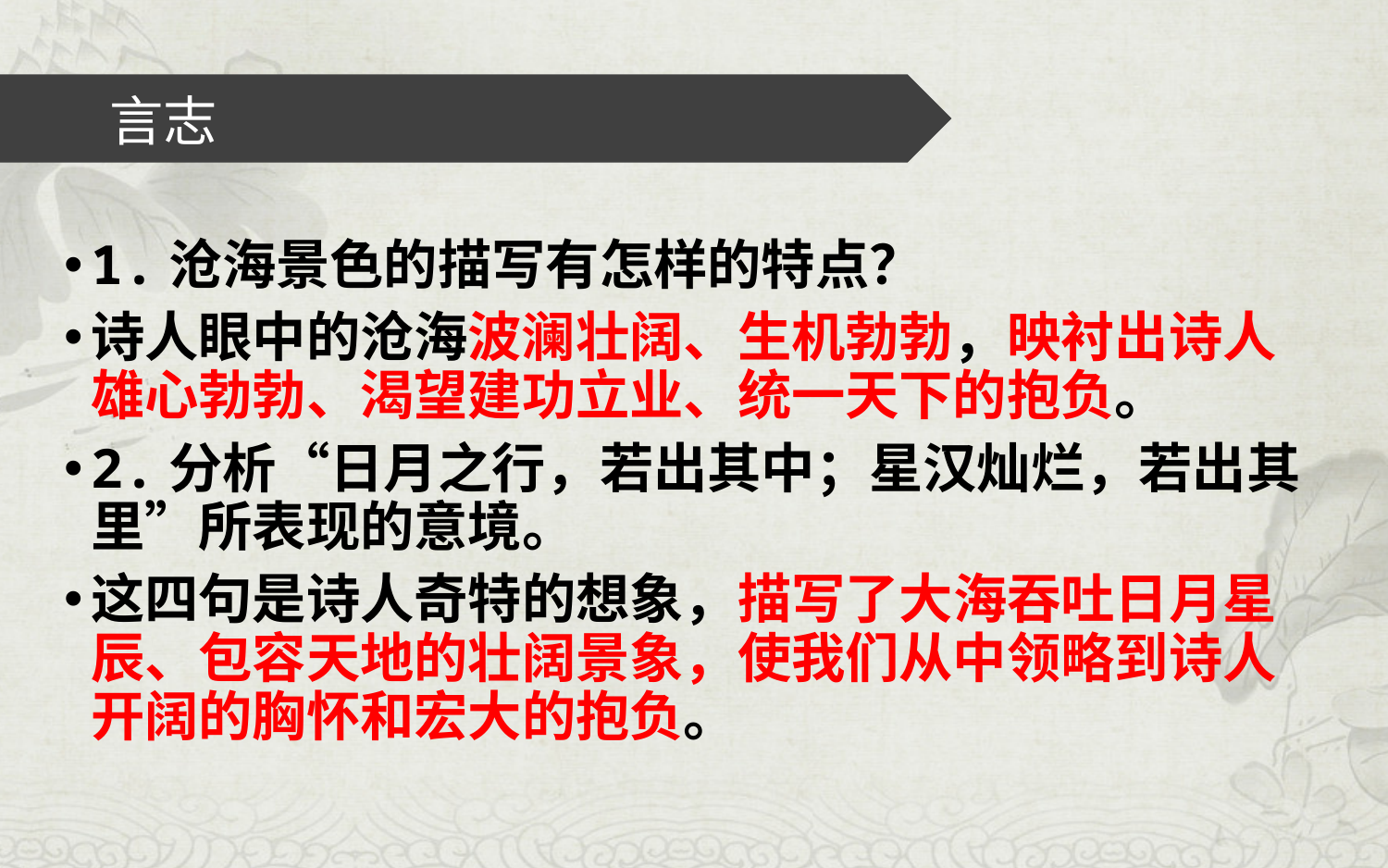

# 言志
1.沧海景色的描写有怎样的特点？
诗人眼中的沧海波澜壮阔、生机勃勃，映衬出诗人雄心勃勃、渴望建功立业、统一天下的抱负。
2.分析“日月之行，若出其中；星汉灿烂，若出其里”所表现的意境。
这四句是诗人奇特的想象，描写了大海吞吐日月星辰、包容天地的壮阔景象，使我们从中领略到诗人开阔的胸怀和宏大的抱负。